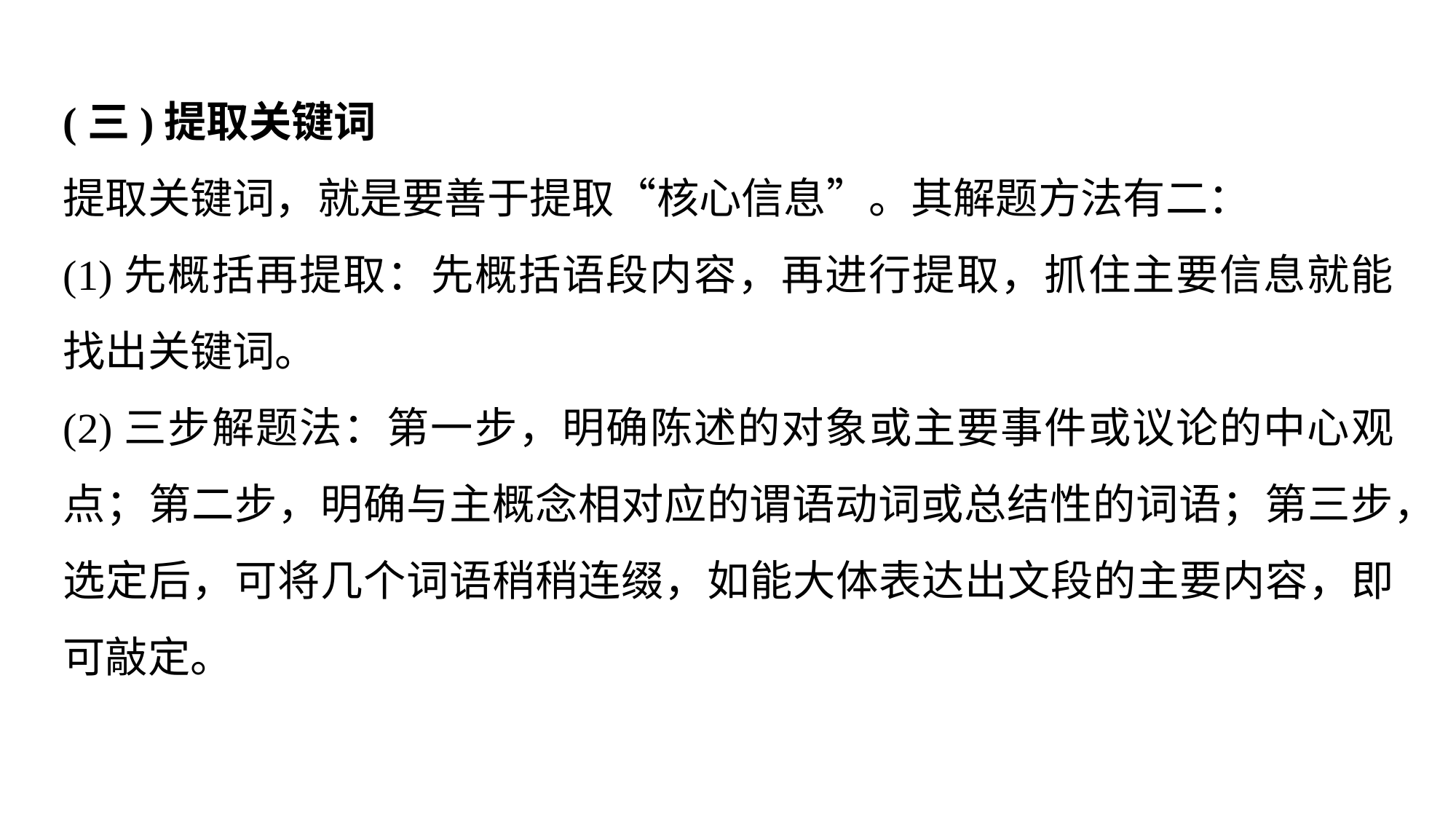

(三)提取关键词
提取关键词，就是要善于提取“核心信息”。其解题方法有二：
(1)先概括再提取：先概括语段内容，再进行提取，抓住主要信息就能找出关键词。
(2)三步解题法：第一步，明确陈述的对象或主要事件或议论的中心观点；第二步，明确与主概念相对应的谓语动词或总结性的词语；第三步，选定后，可将几个词语稍稍连缀，如能大体表达出文段的主要内容，即可敲定。